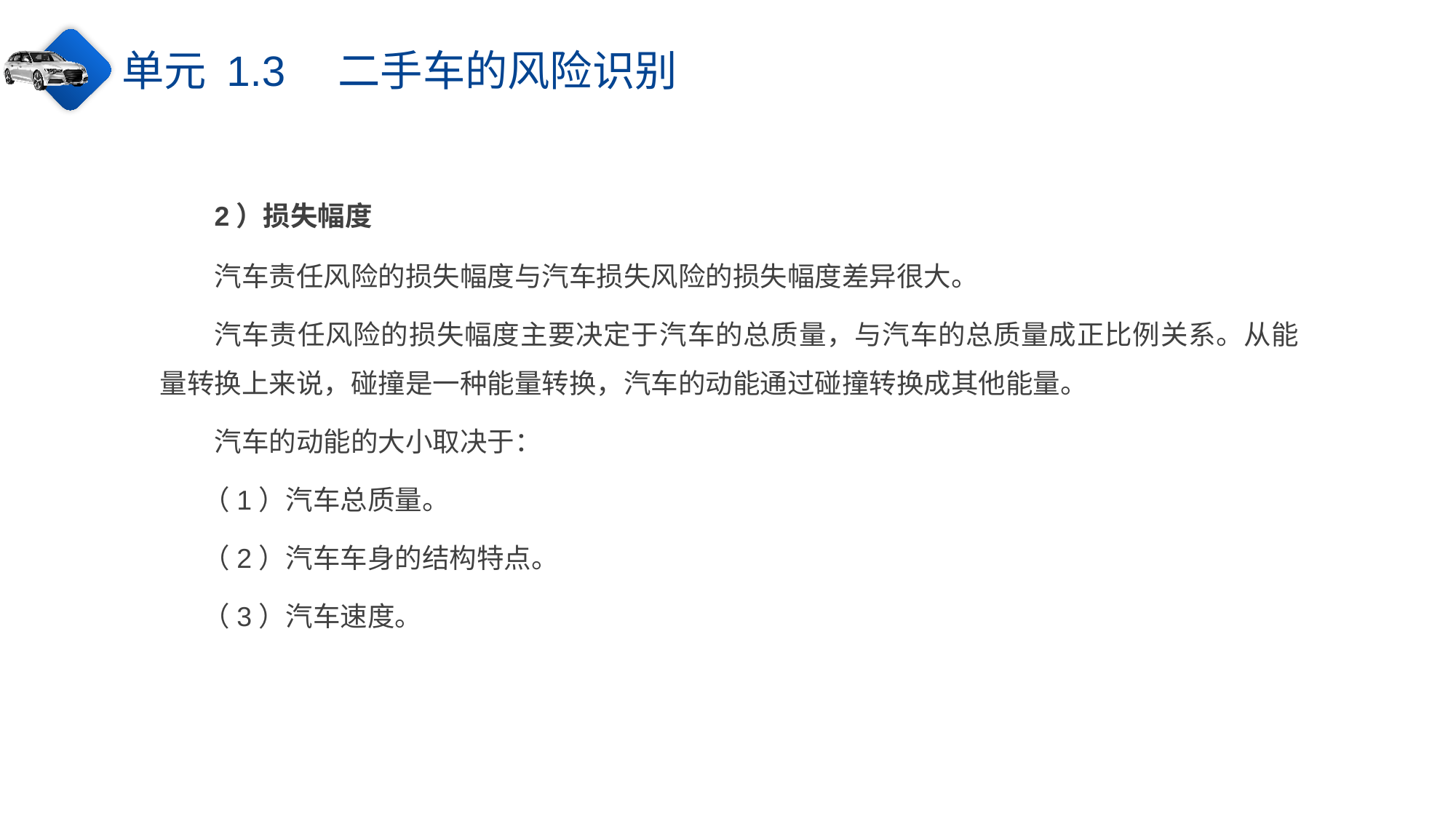

单元 1.3　二手车的风险识别
2）损失幅度
汽车责任风险的损失幅度与汽车损失风险的损失幅度差异很大。
汽车责任风险的损失幅度主要决定于汽车的总质量，与汽车的总质量成正比例关系。从能量转换上来说，碰撞是一种能量转换，汽车的动能通过碰撞转换成其他能量。
汽车的动能的大小取决于：
（1）汽车总质量。
（2）汽车车身的结构特点。
（3）汽车速度。